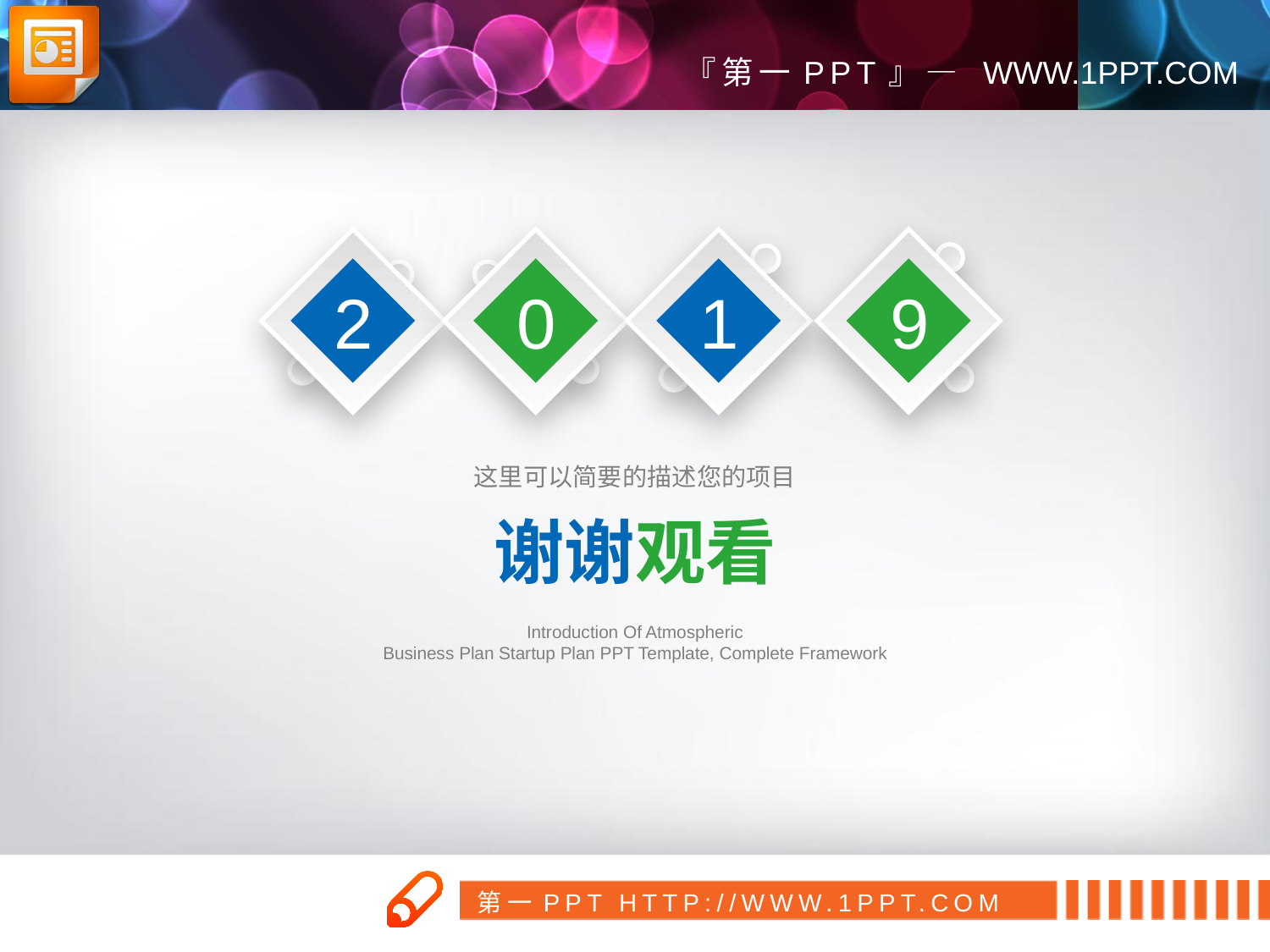

2

0

1

9

这里可以简要的描述您的项目
谢谢观看
Introduction Of Atmospheric
Business Plan Startup Plan PPT Template, Complete Framework